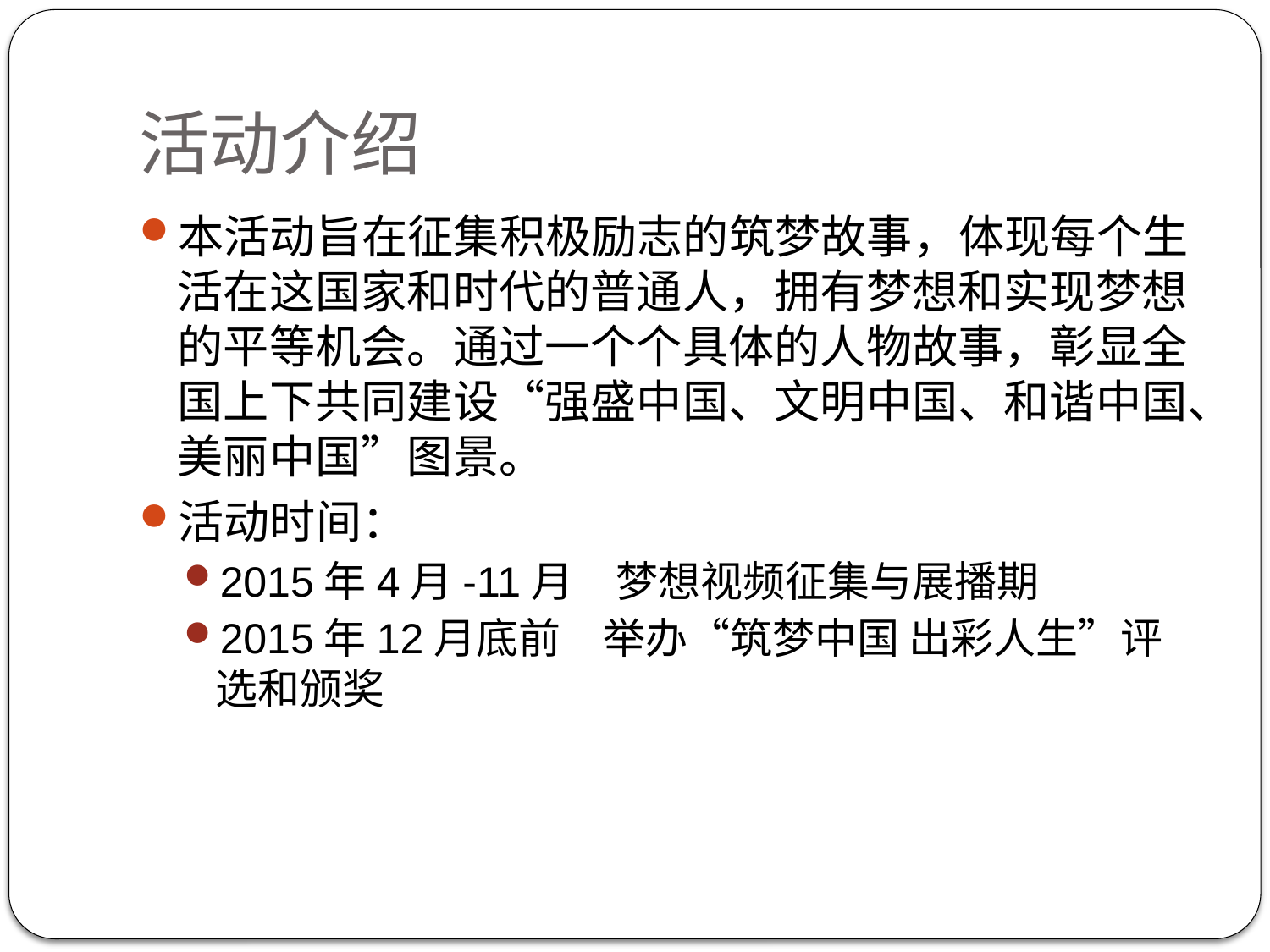

# 活动介绍
本活动旨在征集积极励志的筑梦故事，体现每个生活在这国家和时代的普通人，拥有梦想和实现梦想的平等机会。通过一个个具体的人物故事，彰显全国上下共同建设“强盛中国、文明中国、和谐中国、美丽中国”图景。
活动时间：
2015年4月-11月　梦想视频征集与展播期
2015年12月底前　举办“筑梦中国 出彩人生”评选和颁奖